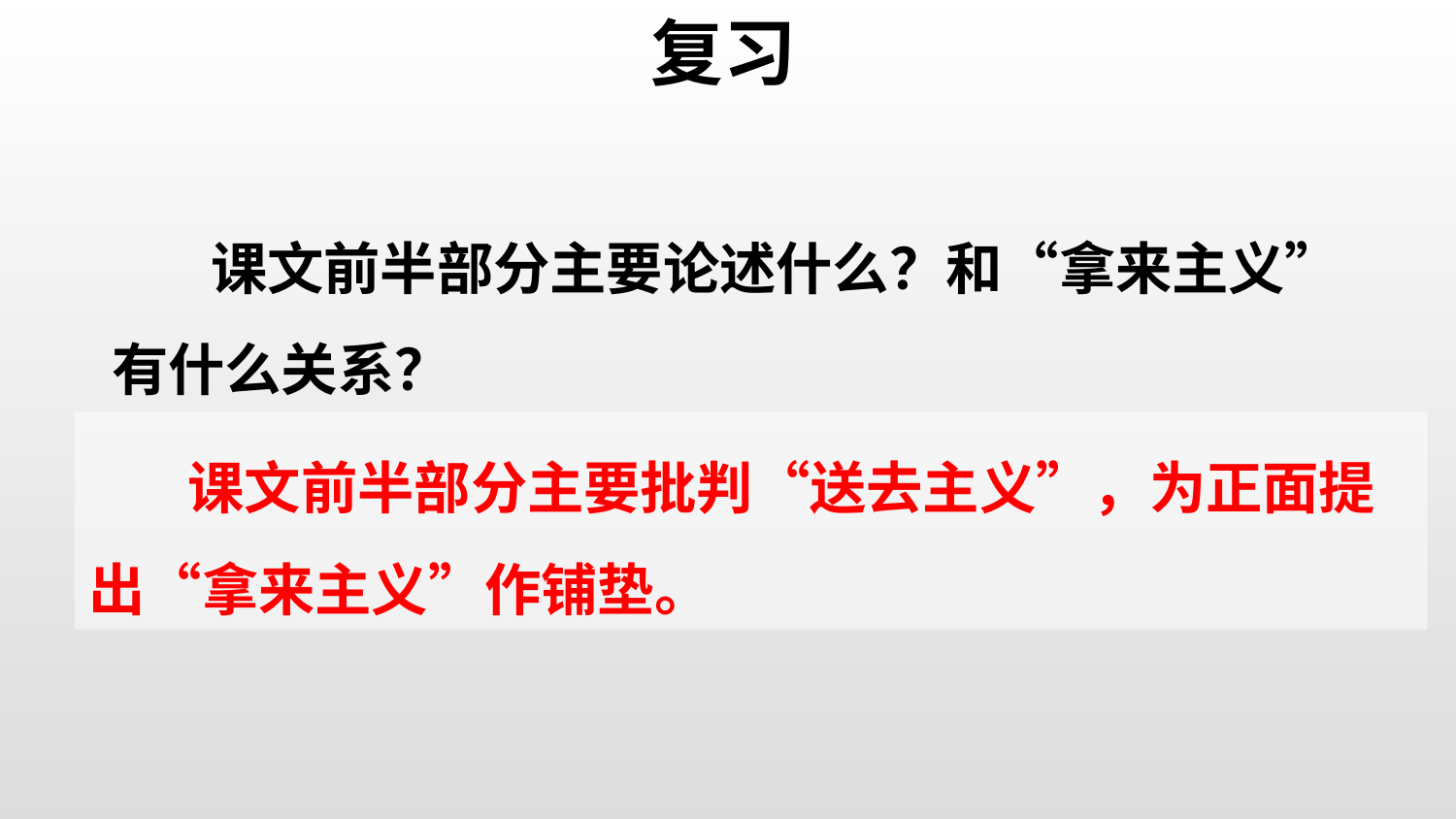

复习
 课文前半部分主要论述什么？和“拿来主义”有什么关系？
 课文前半部分主要批判“送去主义”，为正面提出“拿来主义”作铺垫。